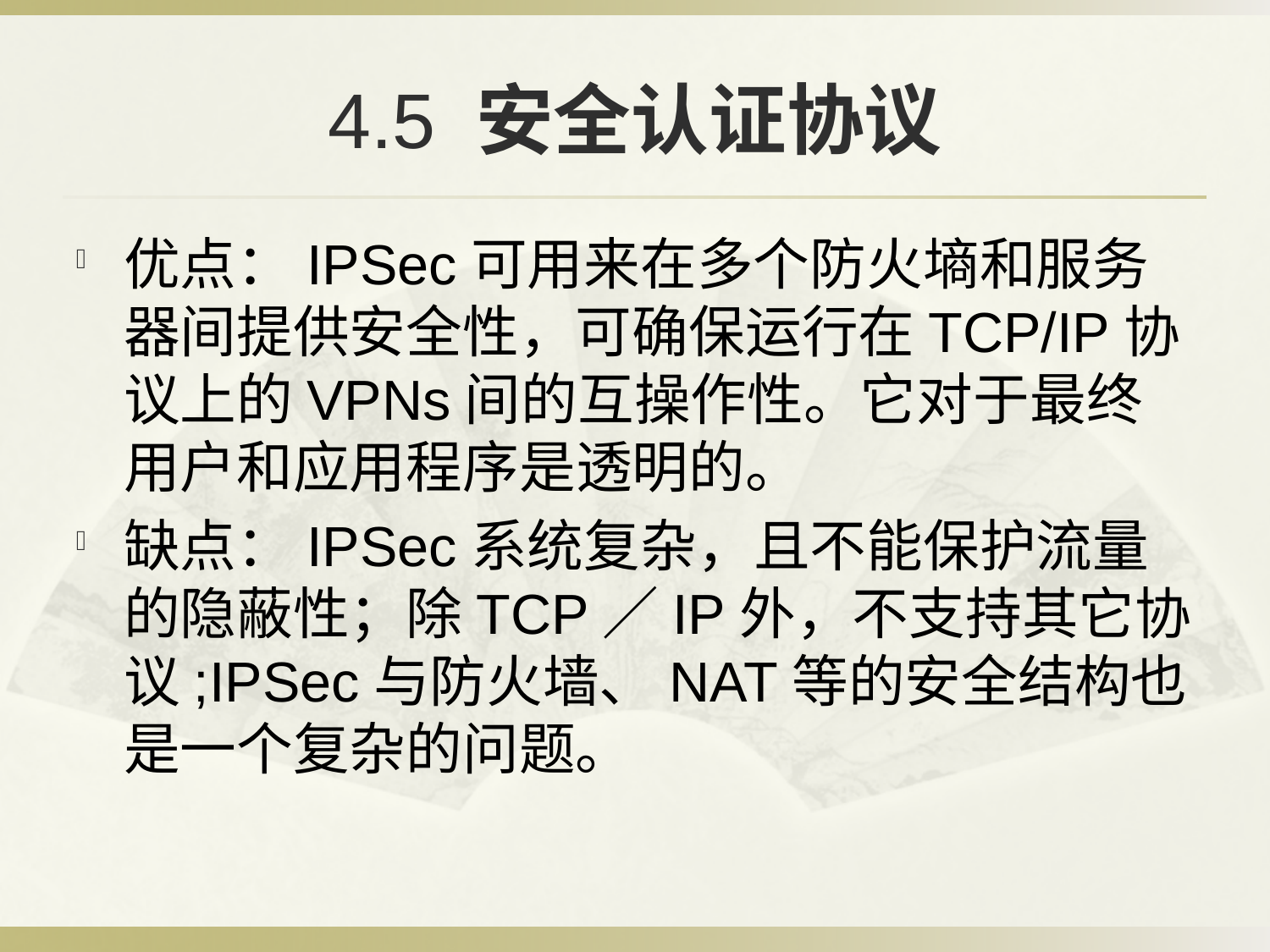

# 4.5 安全认证协议
优点：IPSec可用来在多个防火墒和服务器间提供安全性，可确保运行在TCP/IP协议上的VPNs间的互操作性。它对于最终用户和应用程序是透明的。
缺点：IPSec系统复杂，且不能保护流量的隐蔽性；除TCP／IP外，不支持其它协议;IPSec与防火墙、NAT等的安全结构也是一个复杂的问题。